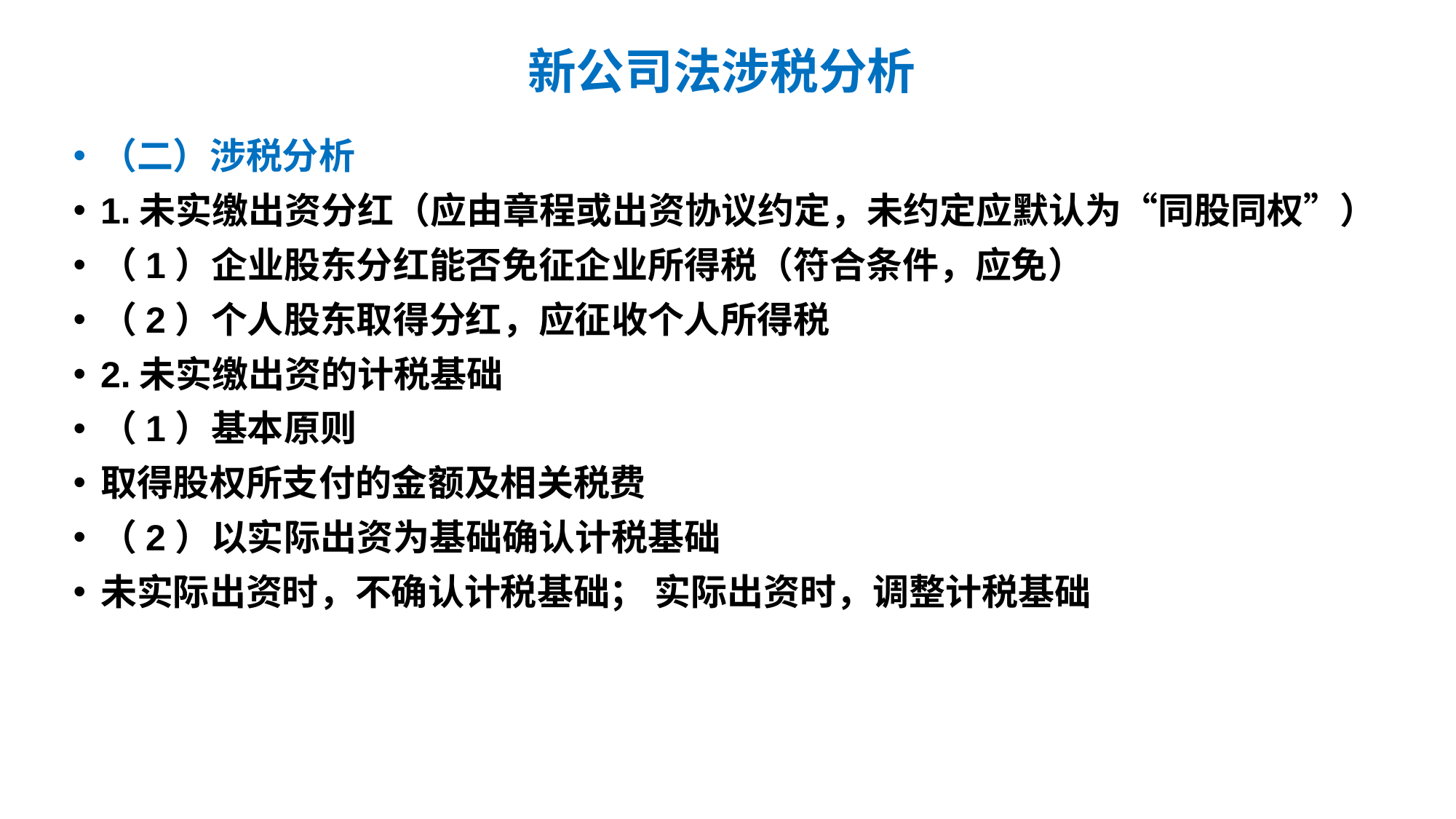

# 新公司法涉税分析
（二）涉税分析
1.未实缴出资分红（应由章程或出资协议约定，未约定应默认为“同股同权”）
（1）企业股东分红能否免征企业所得税（符合条件，应免）
（2）个人股东取得分红，应征收个人所得税
2.未实缴出资的计税基础
（1）基本原则
取得股权所支付的金额及相关税费
（2）以实际出资为基础确认计税基础
未实际出资时，不确认计税基础； 实际出资时，调整计税基础